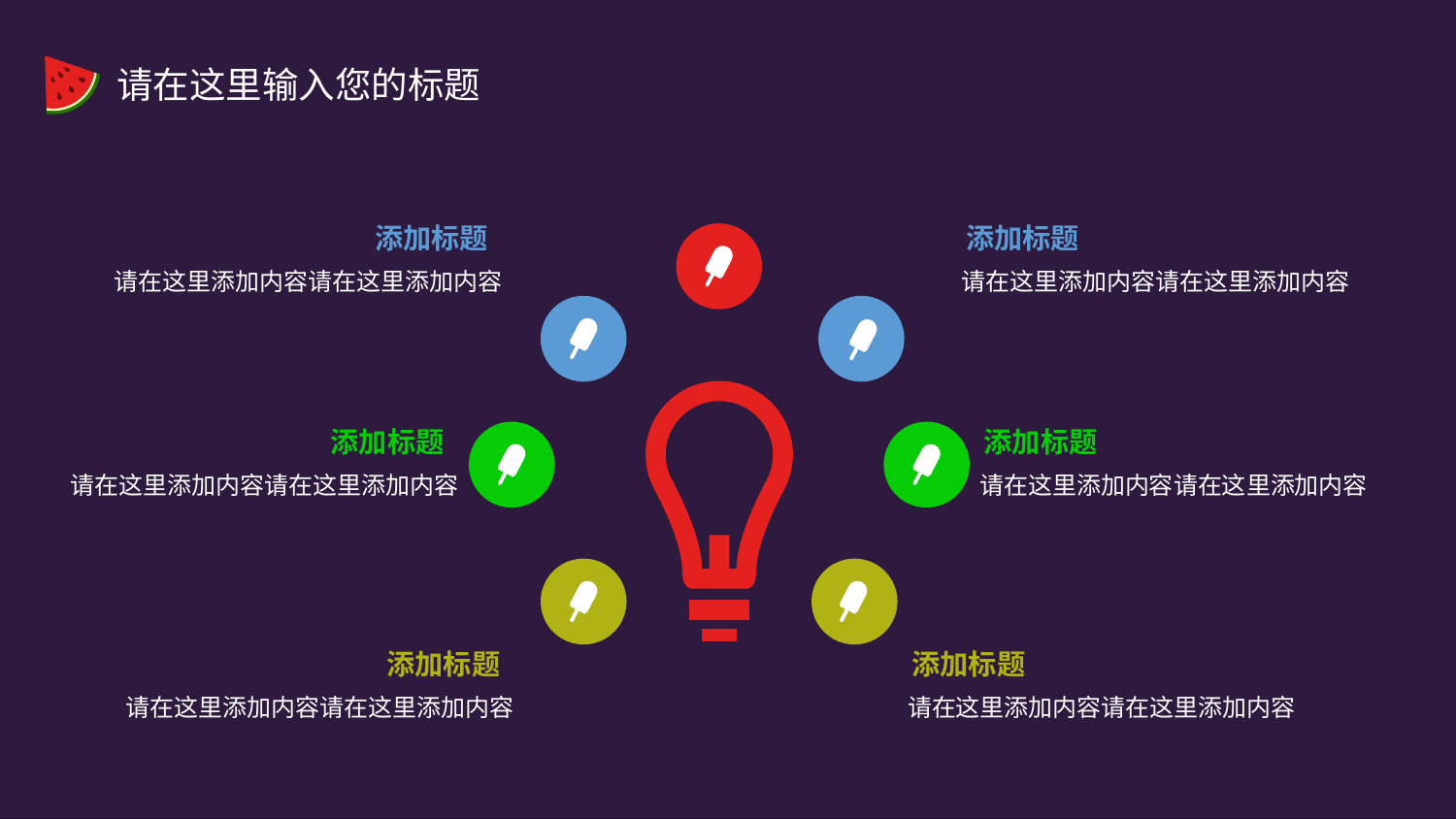

# 请在这里输入您的标题
添加标题
添加标题

请在这里添加内容请在这里添加内容
请在这里添加内容请在这里添加内容

添加标题
添加标题

请在这里添加内容请在这里添加内容
请在这里添加内容请在这里添加内容

添加标题
添加标题
请在这里添加内容请在这里添加内容
请在这里添加内容请在这里添加内容